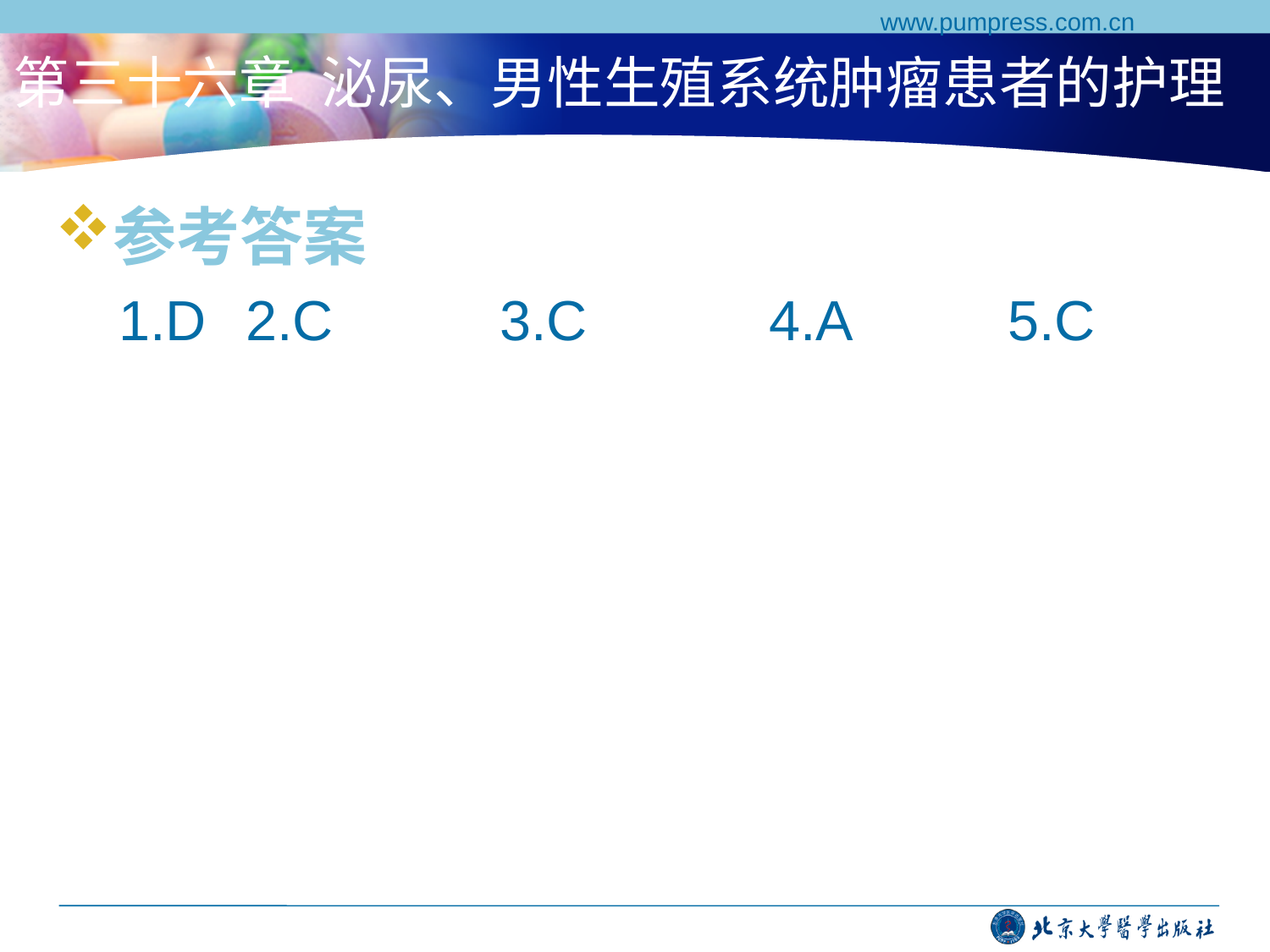

www.pumpress.com.cn
# 第三十六章  泌尿、男性生殖系统肿瘤患者的护理
参考答案
1.D 	2.C		3.C		 4.A		5.C